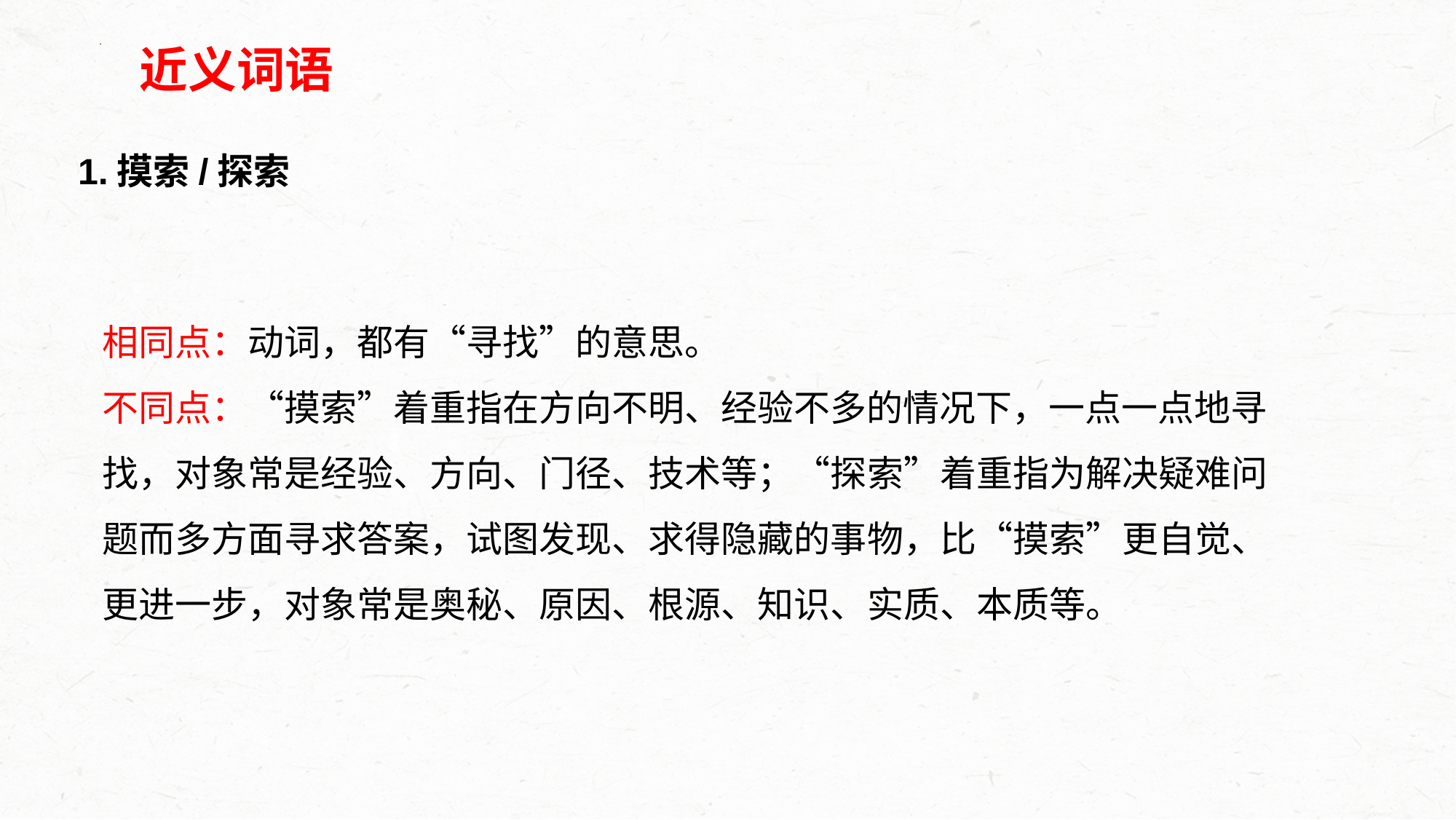

近义词语
1.摸索/探索
相同点：动词，都有“寻找”的意思。
不同点：“摸索”着重指在方向不明、经验不多的情况下，一点一点地寻找，对象常是经验、方向、门径、技术等；“探索”着重指为解决疑难问题而多方面寻求答案，试图发现、求得隐藏的事物，比“摸索”更自觉、更进一步，对象常是奥秘、原因、根源、知识、实质、本质等。